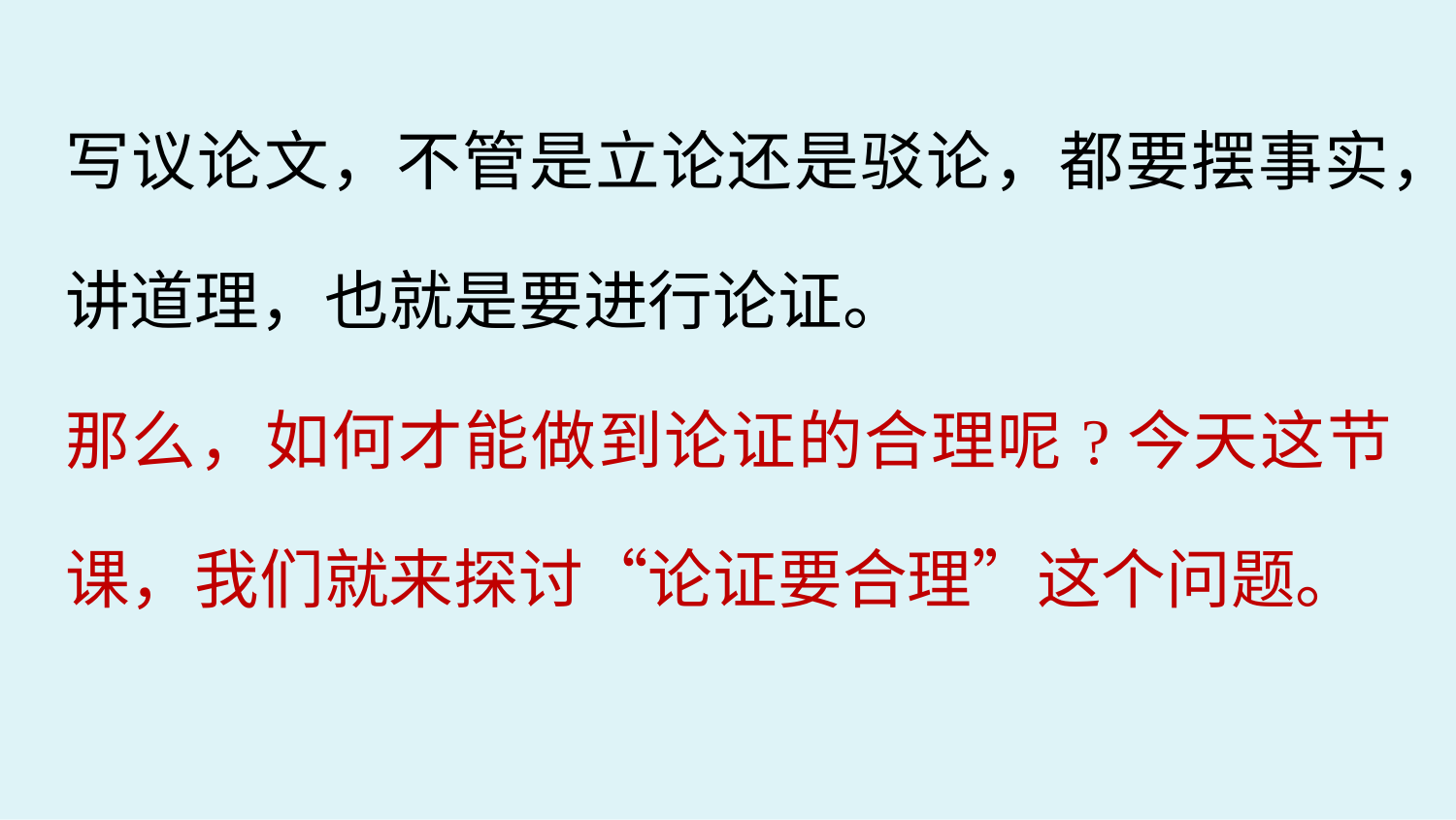

写议论文，不管是立论还是驳论，都要摆事实，讲道理，也就是要进行论证。
那么，如何才能做到论证的合理呢?今天这节课，我们就来探讨“论证要合理”这个问题。